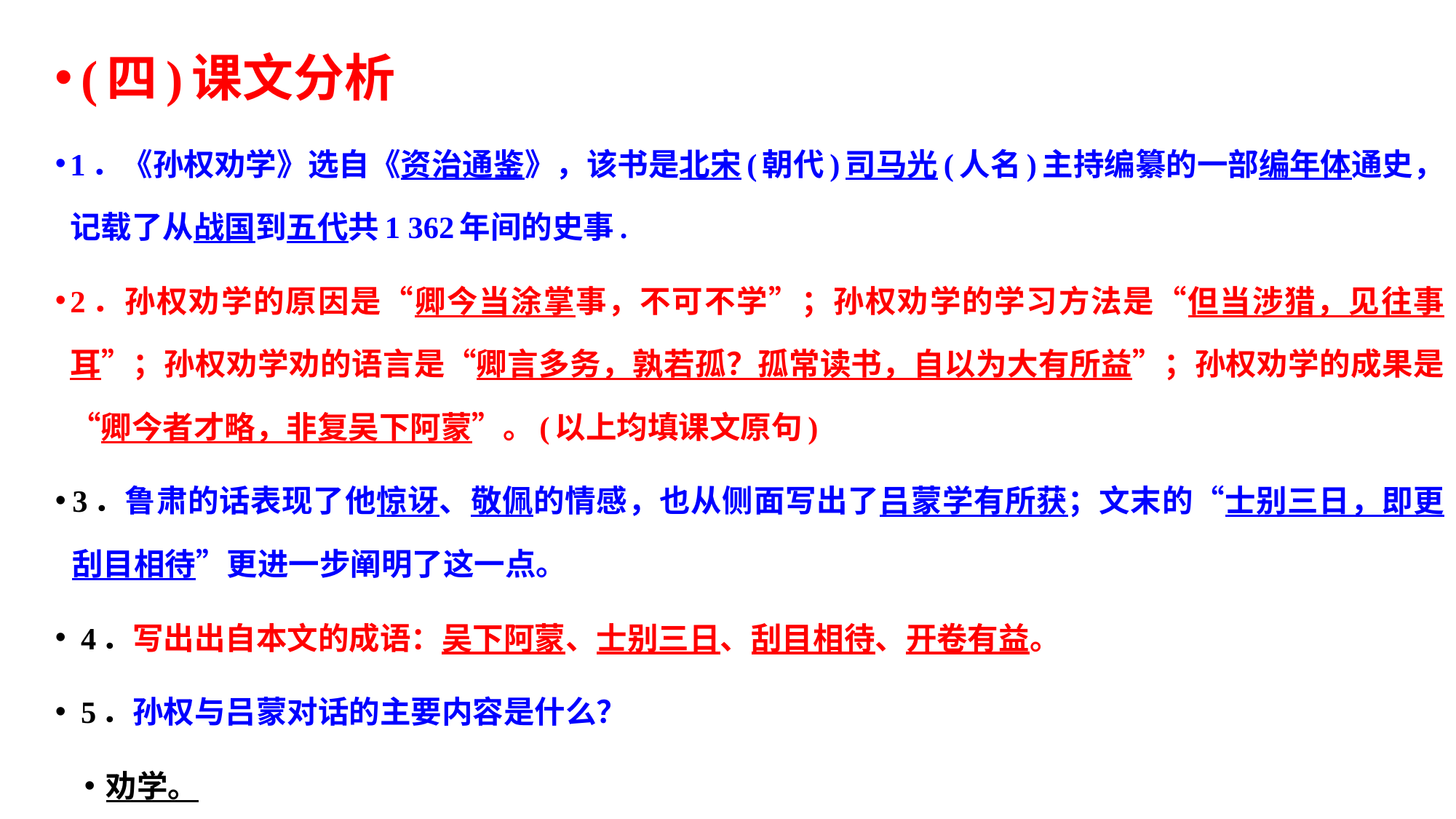

(四)课文分析
1．《孙权劝学》选自《资治通鉴》，该书是北宋(朝代)司马光(人名)主持编纂的一部编年体通史，记载了从战国到五代共1 362年间的史事.
2．孙权劝学的原因是“卿今当涂掌事，不可不学”；孙权劝学的学习方法是“但当涉猎，见往事耳”；孙权劝学劝的语言是“卿言多务，孰若孤？孤常读书，自以为大有所益”；孙权劝学的成果是“卿今者才略，非复吴下阿蒙”。(以上均填课文原句)
3．鲁肃的话表现了他惊讶、敬佩的情感，也从侧面写出了吕蒙学有所获；文末的“士别三日，即更刮目相待”更进一步阐明了这一点。
4．写出出自本文的成语：吴下阿蒙、士别三日、刮目相待、开卷有益。
5．孙权与吕蒙对话的主要内容是什么？
劝学。